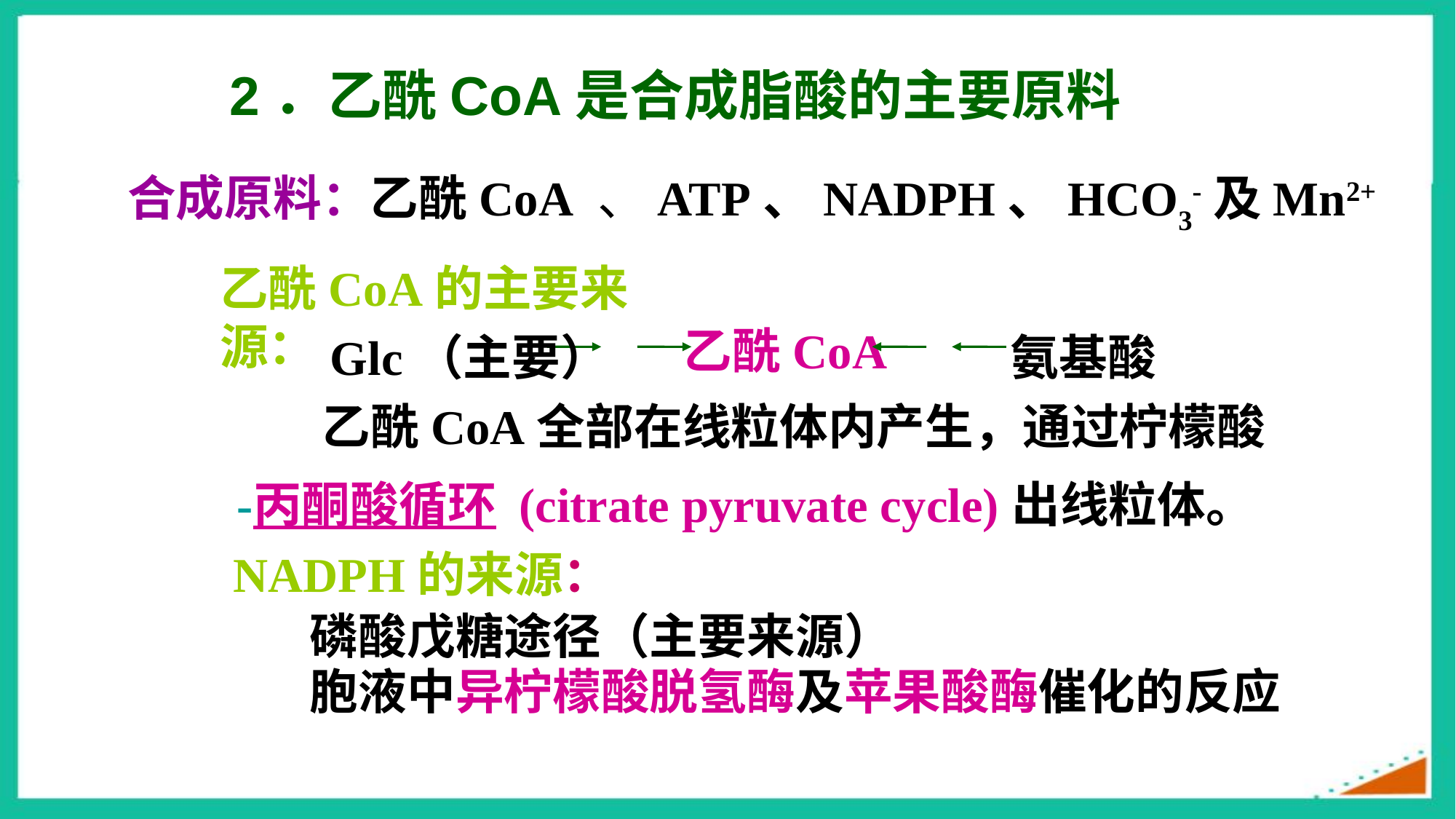

2．乙酰CoA是合成脂酸的主要原料
合成原料：乙酰CoA 、ATP、NADPH、HCO3-及Mn2+
乙酰CoA的主要来源：
乙酰CoA
  Glc（主要）
氨基酸

乙酰CoA全部在线粒体内产生，通过柠檬酸-丙酮酸循环 (citrate pyruvate cycle)出线粒体。
NADPH的来源：
 磷酸戊糖途径（主要来源）
 胞液中异柠檬酸脱氢酶及苹果酸酶催化的反应